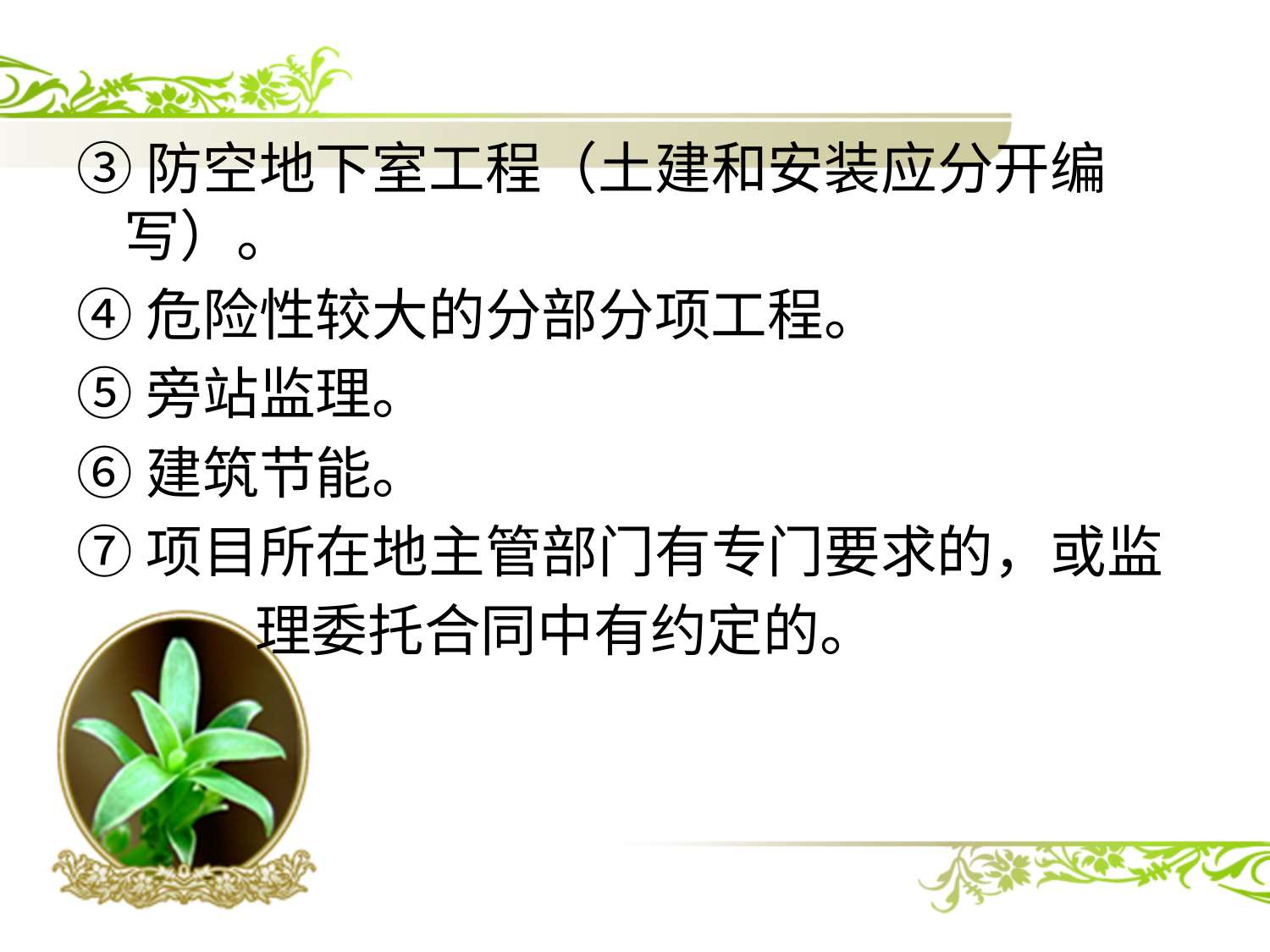

③防空地下室工程（土建和安装应分开编写）。
④危险性较大的分部分项工程。
⑤旁站监理。
⑥建筑节能。
⑦项目所在地主管部门有专门要求的，或监
             理委托合同中有约定的。